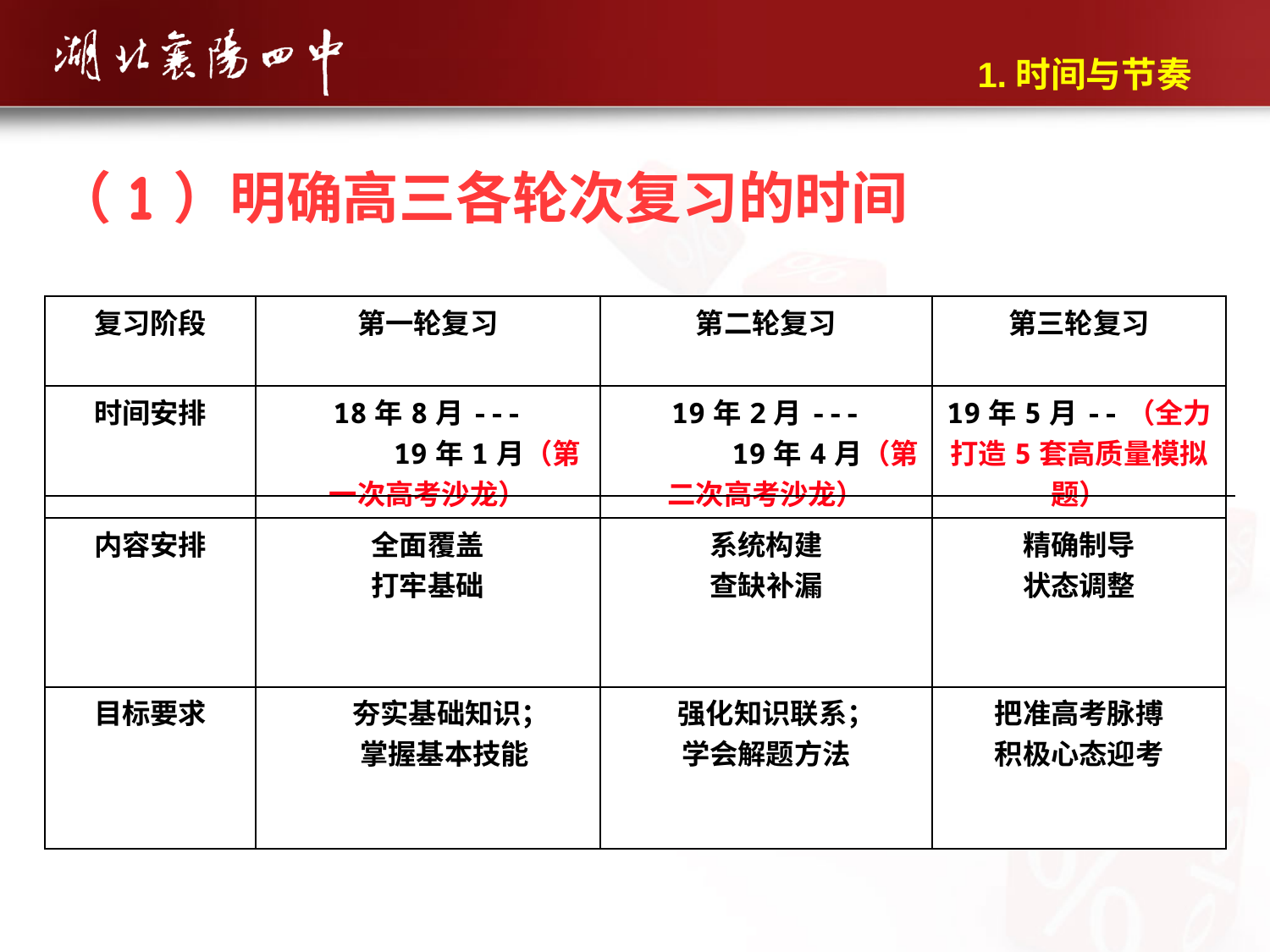

1.时间与节奏
（1）明确高三各轮次复习的时间
| 复习阶段 | 第一轮复习 | 第二轮复习 | 第三轮复习 |
| --- | --- | --- | --- |
| 时间安排 | 18年8月--- 19年1月（第一次高考沙龙） | 19年2月--- 19年4月（第二次高考沙龙） | 19年5月--（全力打造5套高质量模拟题） |
| 内容安排 | 全面覆盖 打牢基础 | 系统构建 查缺补漏 | 精确制导 状态调整 |
| 目标要求 | 夯实基础知识； 掌握基本技能 | 强化知识联系； 学会解题方法 | 把准高考脉搏 积极心态迎考 |